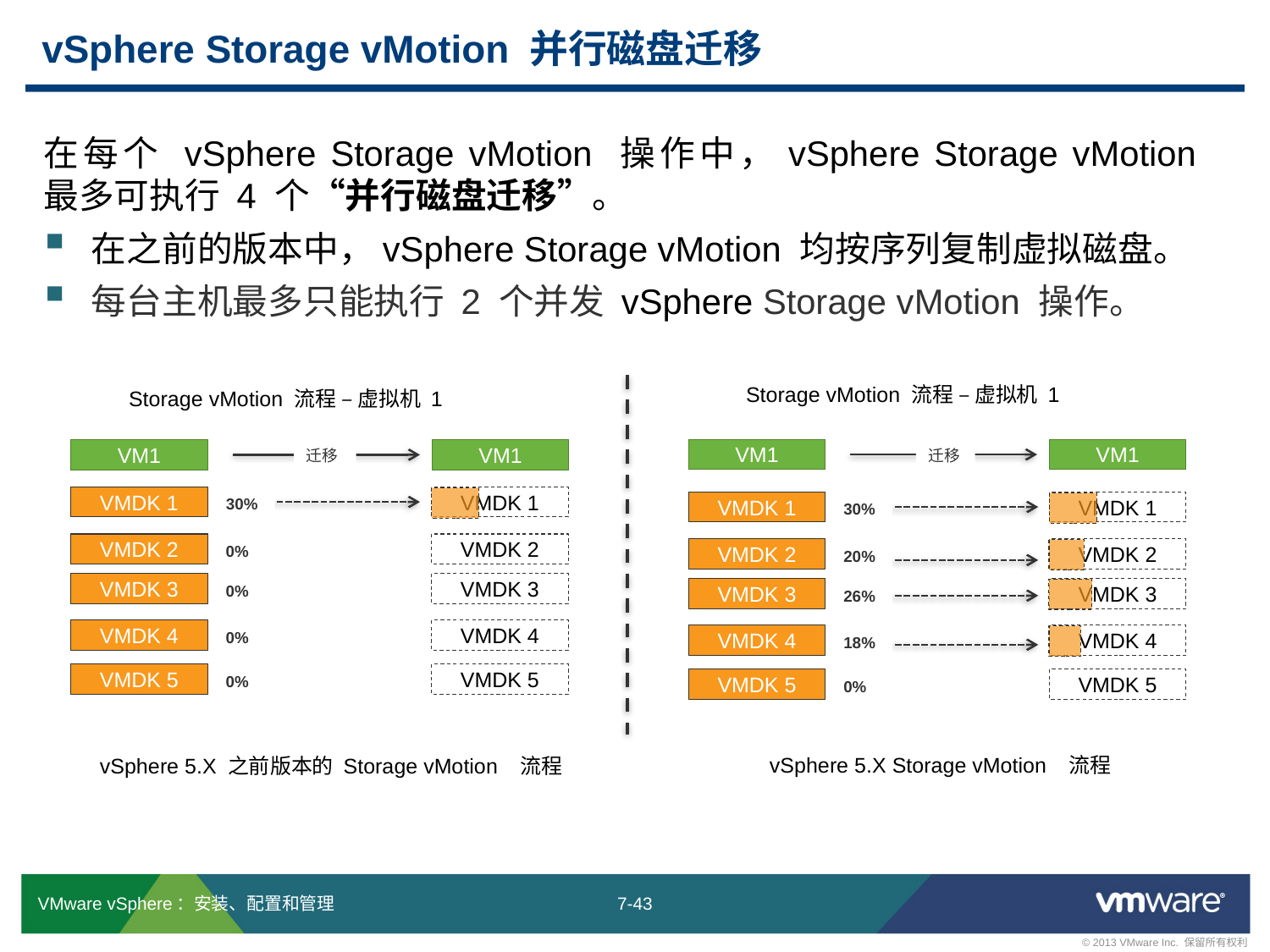

# vSphere Storage vMotion 并行磁盘迁移
在每个 vSphere Storage vMotion 操作中，vSphere Storage vMotion
最多可执行 4 个“并行磁盘迁移”。
在之前的版本中，vSphere Storage vMotion 均按序列复制虚拟磁盘。
每台主机最多只能执行 2 个并发 vSphere Storage vMotion 操作。
Storage vMotion 流程 – 虚拟机 1
Storage vMotion 流程 – 虚拟机 1
迁移
VM1
迁移
VM1
VM1
VM1
VMDK 1
VMDK 1

30%
VMDK 1
VMDK 1

30%
VMDK 2
VMDK 2
0%
VMDK 2
VMDK 2

20%
VMDK 3
VMDK 3
0%
VMDK 3
VMDK 3

26%
VMDK 4
VMDK 4
0%
VMDK 4
VMDK 4

18%
VMDK 5
VMDK 5
0%
VMDK 5
VMDK 5
0%
vSphere 5.X Storage vMotion 流程
vSphere 5.X 之前版本的 Storage vMotion 流程